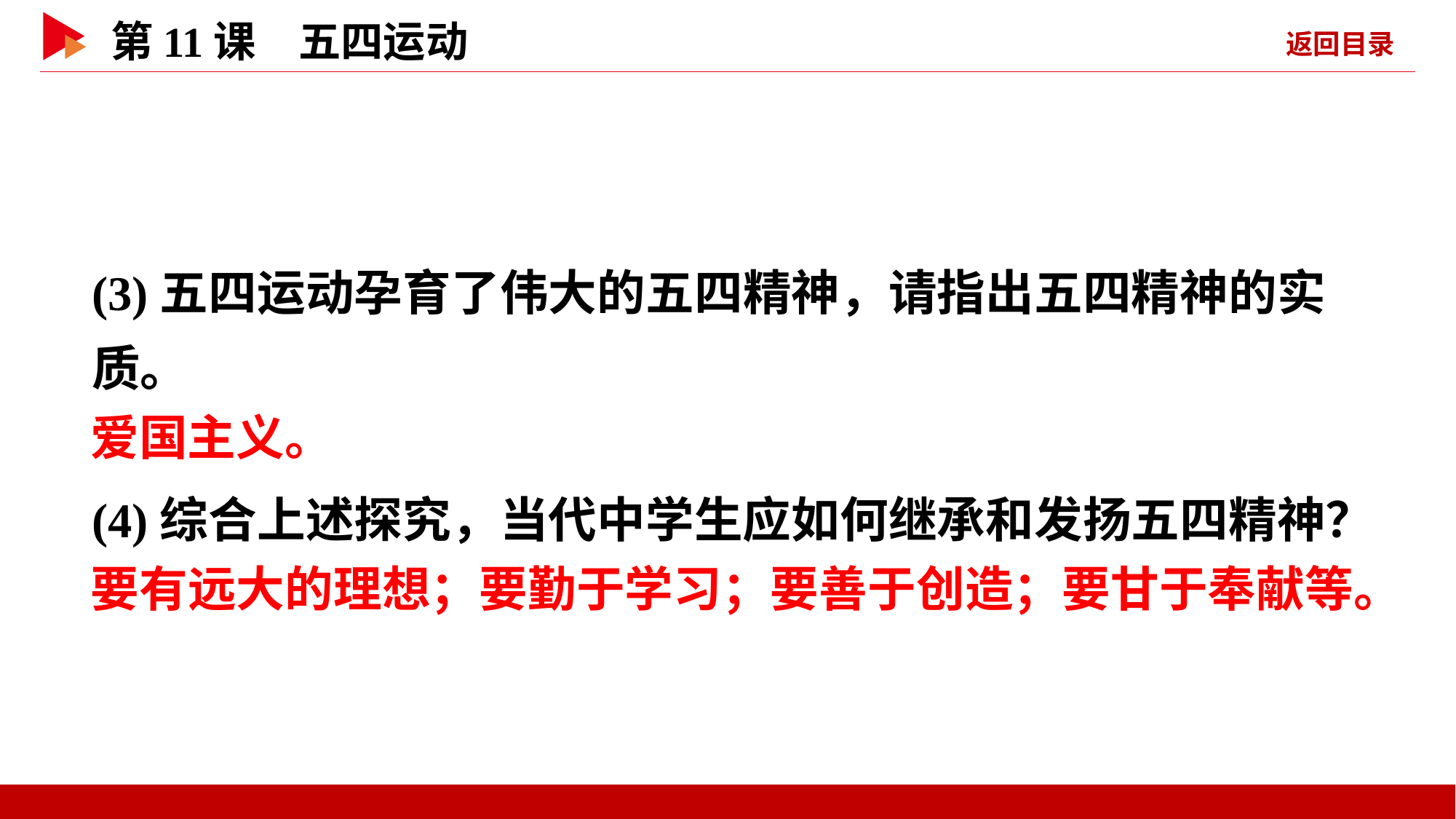

(3)五四运动孕育了伟大的五四精神，请指出五四精神的实质。

(4)综合上述探究，当代中学生应如何继承和发扬五四精神？

爱国主义。
要有远大的理想；要勤于学习；要善于创造；要甘于奉献等。